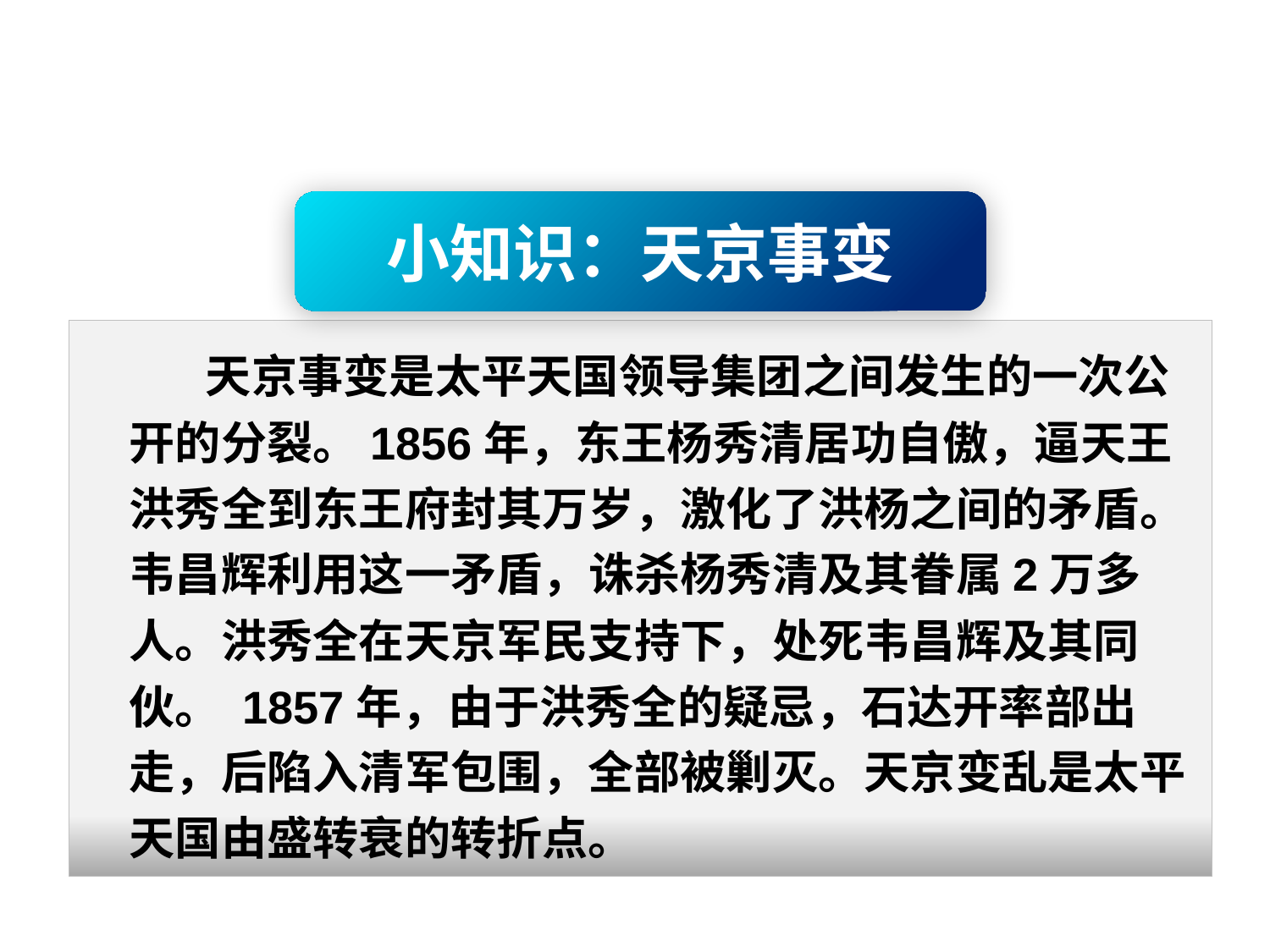

小知识：天京事变
          天京事变是太平天国领导集团之间发生的一次公开的分裂。1856年，东王杨秀清居功自傲，逼天王洪秀全到东王府封其万岁，激化了洪杨之间的矛盾。韦昌辉利用这一矛盾，诛杀杨秀清及其眷属2万多人。洪秀全在天京军民支持下，处死韦昌辉及其同伙。 1857年，由于洪秀全的疑忌，石达开率部出走，后陷入清军包围，全部被剿灭。天京变乱是太平天国由盛转衰的转折点。